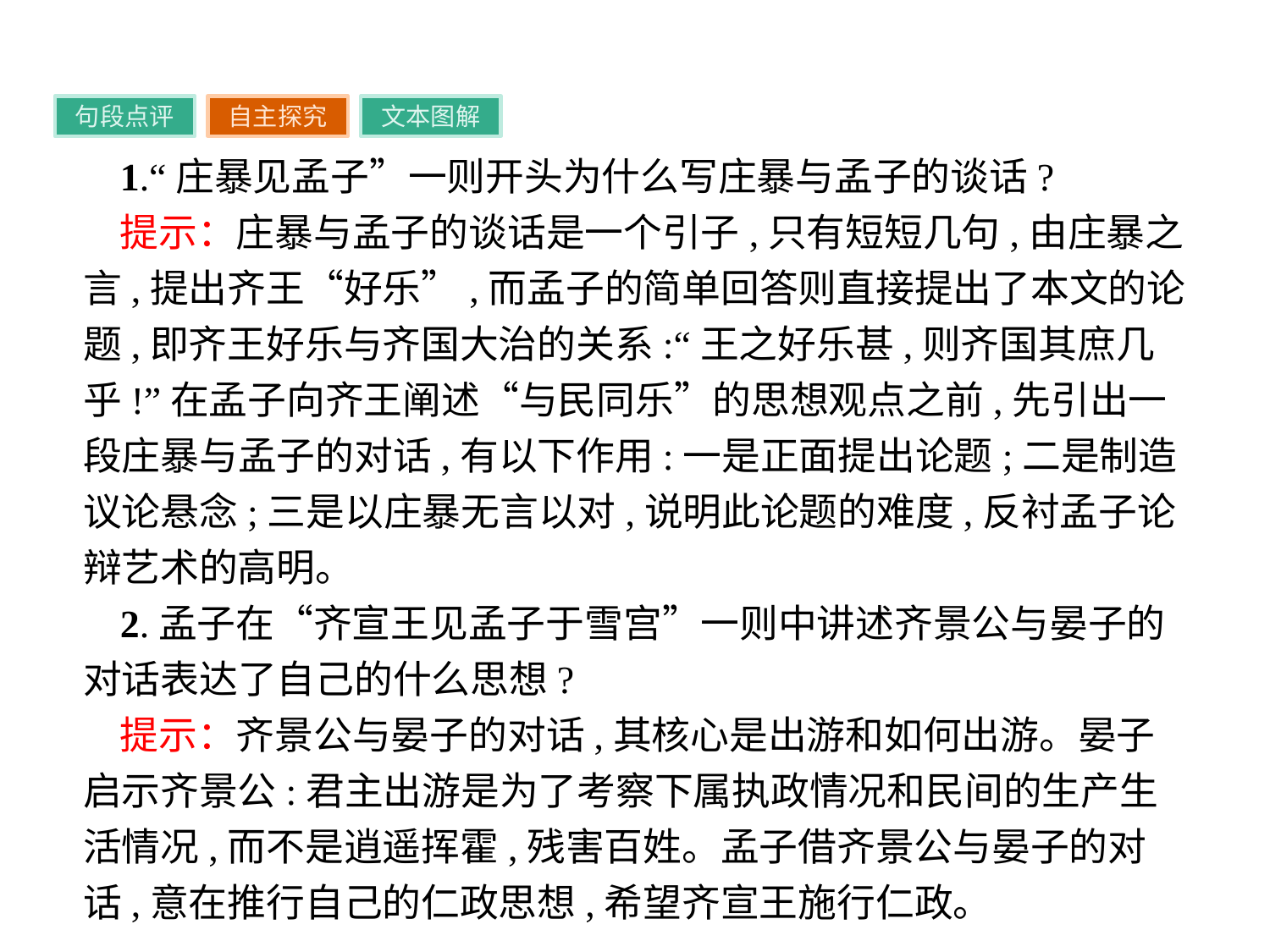

句段点评
自主探究
文本图解
1.“庄暴见孟子”一则开头为什么写庄暴与孟子的谈话?
提示：庄暴与孟子的谈话是一个引子,只有短短几句,由庄暴之言,提出齐王“好乐”,而孟子的简单回答则直接提出了本文的论题,即齐王好乐与齐国大治的关系:“王之好乐甚,则齐国其庶几乎!”在孟子向齐王阐述“与民同乐”的思想观点之前,先引出一段庄暴与孟子的对话,有以下作用:一是正面提出论题;二是制造议论悬念;三是以庄暴无言以对,说明此论题的难度,反衬孟子论辩艺术的高明。
2.孟子在“齐宣王见孟子于雪宫”一则中讲述齐景公与晏子的对话表达了自己的什么思想?
提示：齐景公与晏子的对话,其核心是出游和如何出游。晏子启示齐景公:君主出游是为了考察下属执政情况和民间的生产生活情况,而不是逍遥挥霍,残害百姓。孟子借齐景公与晏子的对话,意在推行自己的仁政思想,希望齐宣王施行仁政。